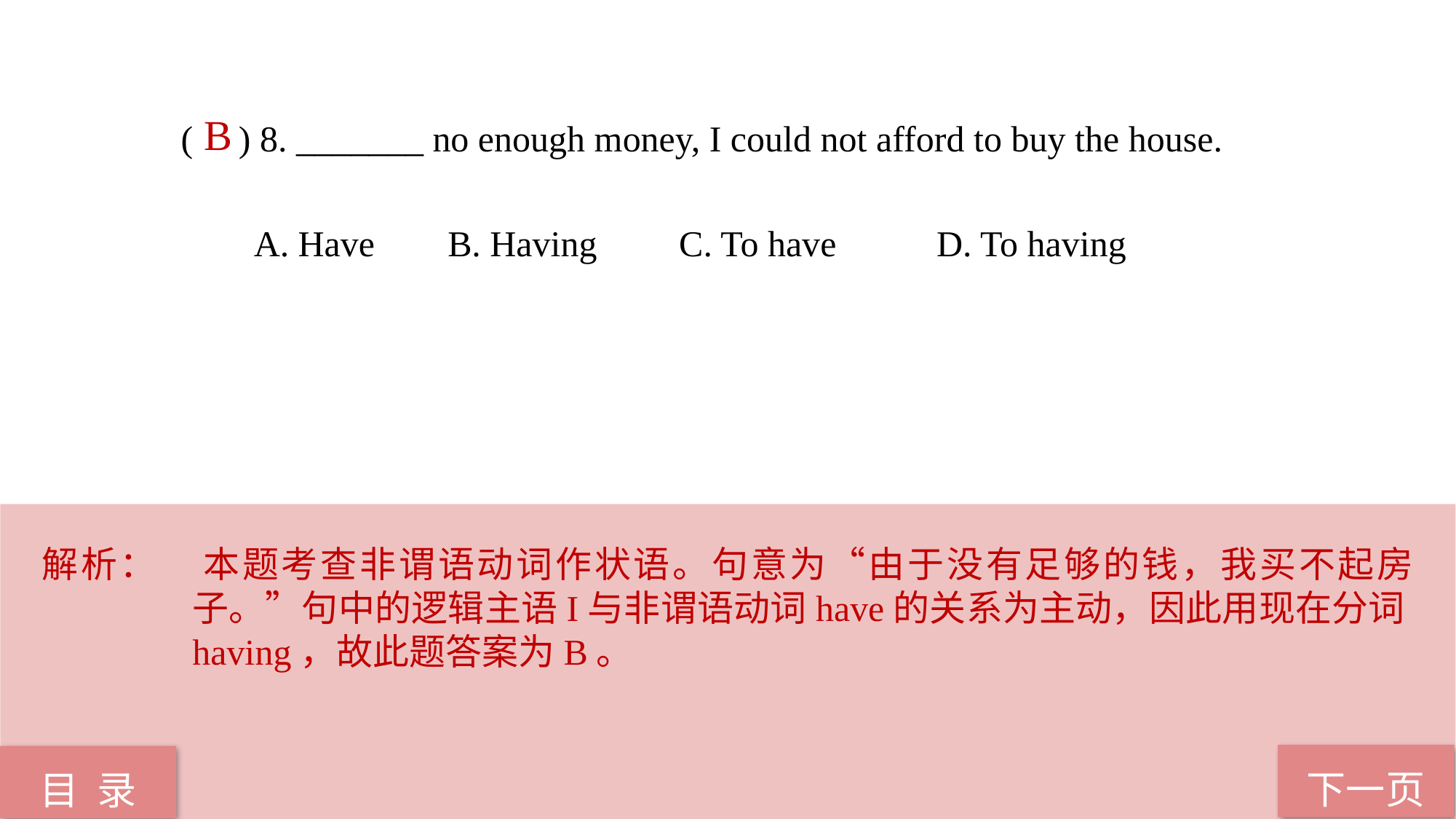

(     ) 8. _______ no enough money, I could not afford to buy the house.

        A. Have        B. Having         C. To have           D. To having
B
解析：	本题考查非谓语动词作状语。句意为“由于没有足够的钱，我买不起房子。”句中的逻辑主语I与非谓语动词have的关系为主动，因此用现在分词having，故此题答案为B。